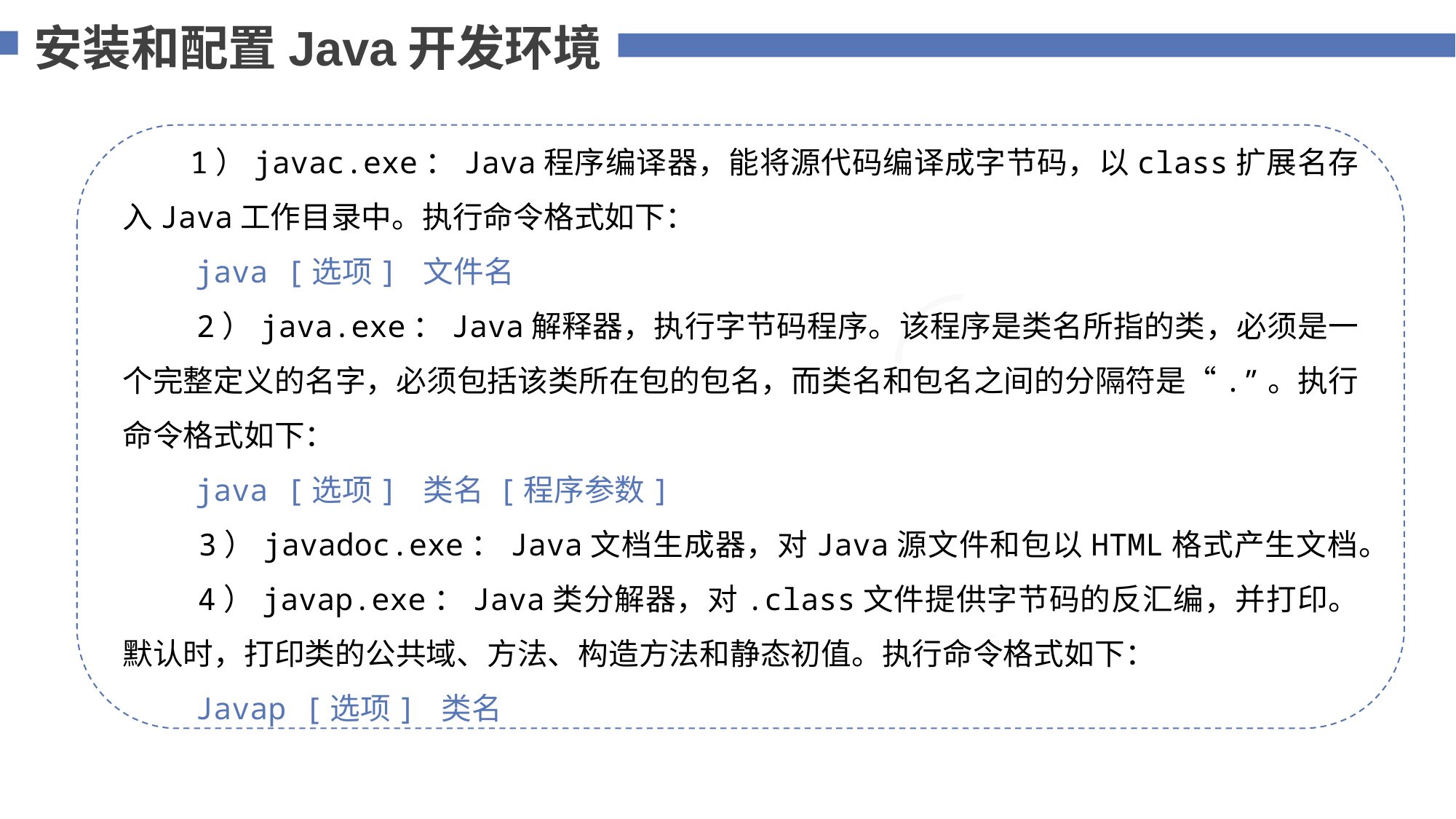

安装和配置Java开发环境

    1）javac.exe：Java程序编译器，能将源代码编译成字节码，以class扩展名存入Java工作目录中。执行命令格式如下：
    java [选项] 文件名
    2）java.exe：Java解释器，执行字节码程序。该程序是类名所指的类，必须是一个完整定义的名字，必须包括该类所在包的包名，而类名和包名之间的分隔符是“.”。执行命令格式如下：
    java [选项] 类名 [程序参数]
    3）javadoc.exe：Java文档生成器，对Java源文件和包以HTML格式产生文档。
    4）javap.exe：Java类分解器，对.class文件提供字节码的反汇编，并打印。默认时，打印类的公共域、方法、构造方法和静态初值。执行命令格式如下：
    Javap [选项] 类名

添加标题内容
您的内容打在这里，或者通过复制您的文本后，在此框中选择粘贴，并选择只保留文字。

75%